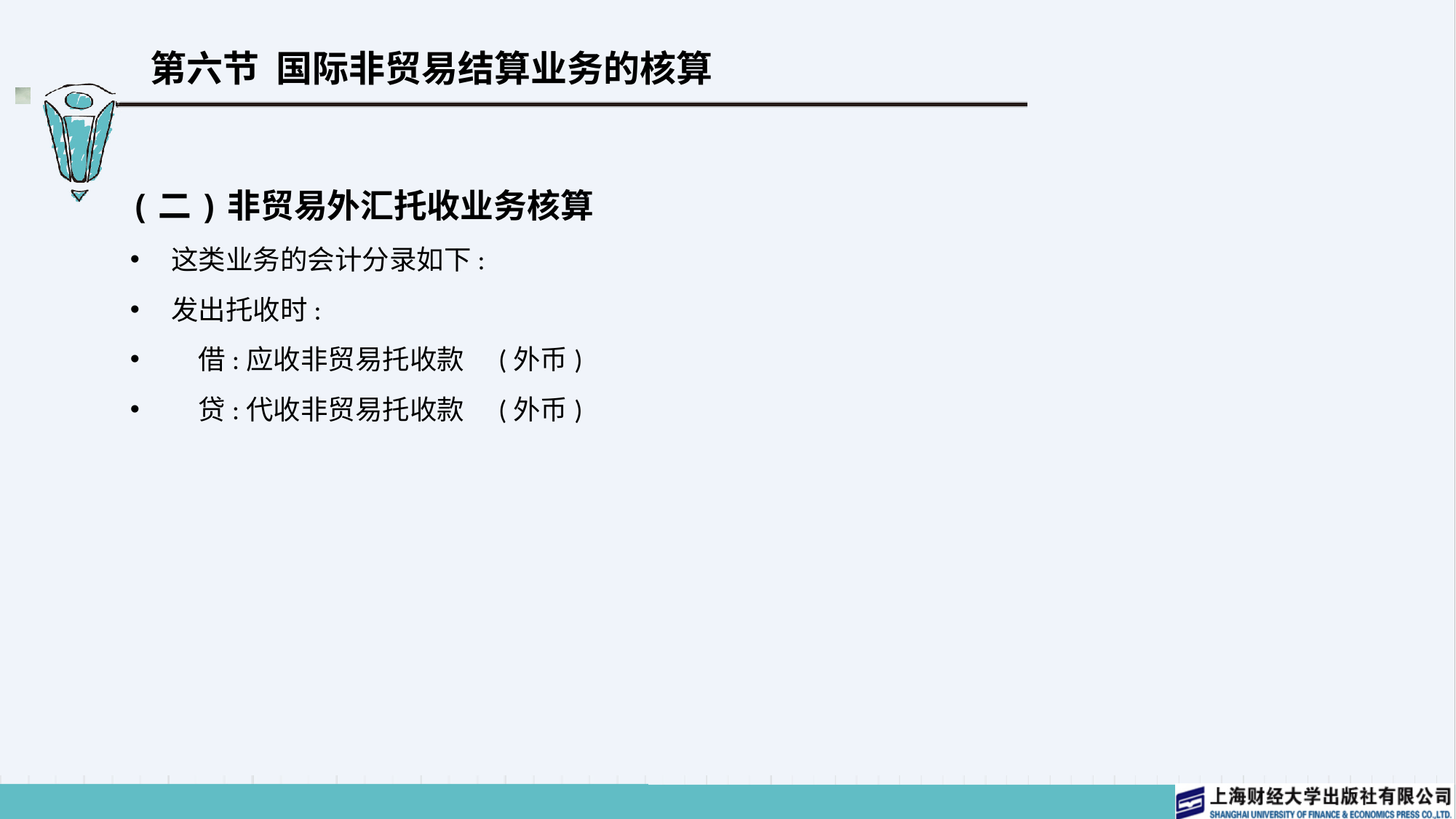

# 第六节  国际非贸易结算业务的核算
(二)非贸易外汇托收业务核算
这类业务的会计分录如下:
发出托收时:
　借:应收非贸易托收款	(外币)
　贷:代收非贸易托收款	(外币)